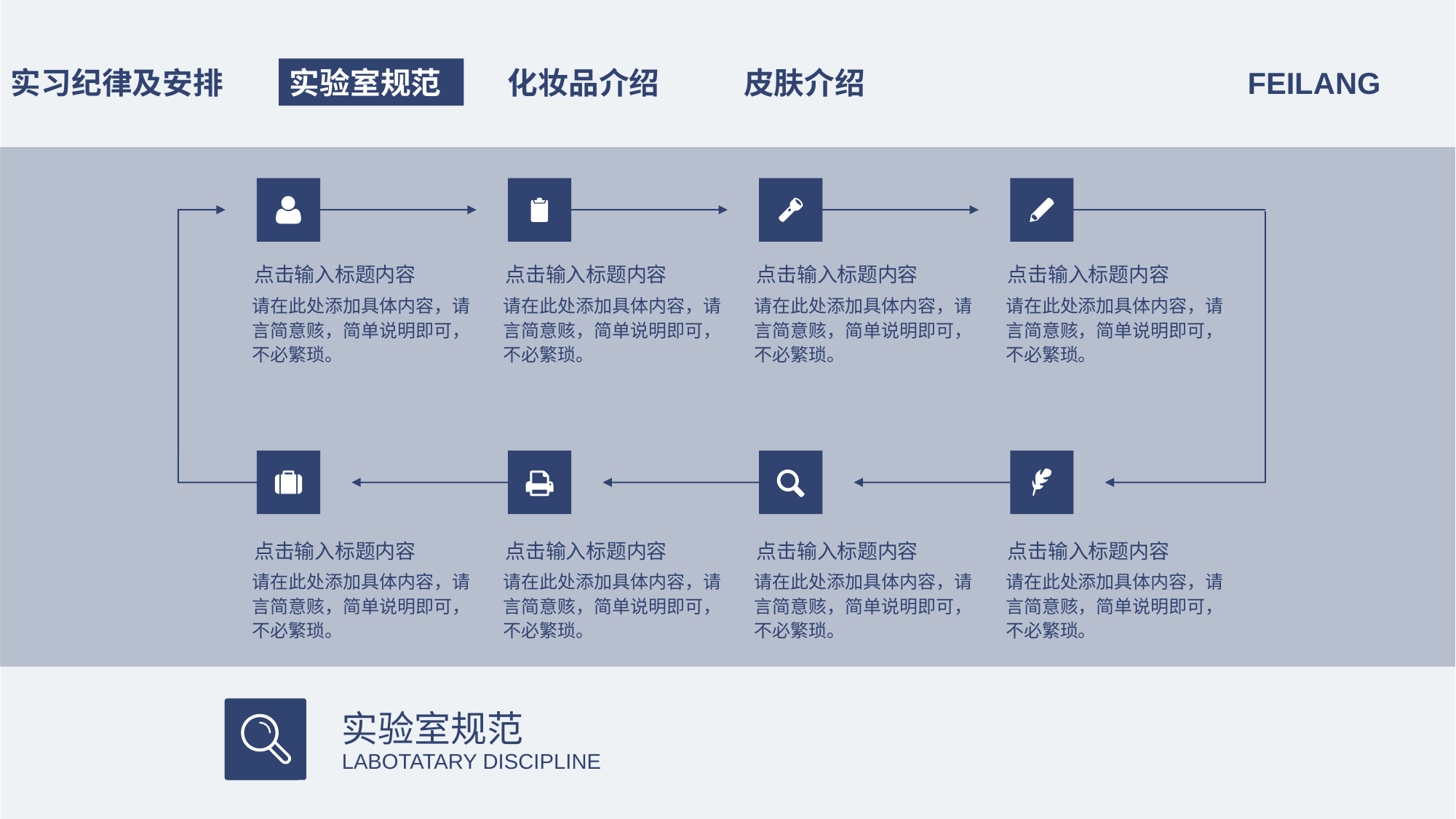

点击输入标题内容
点击输入标题内容
点击输入标题内容
点击输入标题内容
请在此处添加具体内容，请言简意赅，简单说明即可，不必繁琐。
请在此处添加具体内容，请言简意赅，简单说明即可，不必繁琐。
请在此处添加具体内容，请言简意赅，简单说明即可，不必繁琐。
请在此处添加具体内容，请言简意赅，简单说明即可，不必繁琐。

点击输入标题内容
点击输入标题内容
点击输入标题内容
点击输入标题内容
请在此处添加具体内容，请言简意赅，简单说明即可，不必繁琐。
请在此处添加具体内容，请言简意赅，简单说明即可，不必繁琐。
请在此处添加具体内容，请言简意赅，简单说明即可，不必繁琐。
请在此处添加具体内容，请言简意赅，简单说明即可，不必繁琐。